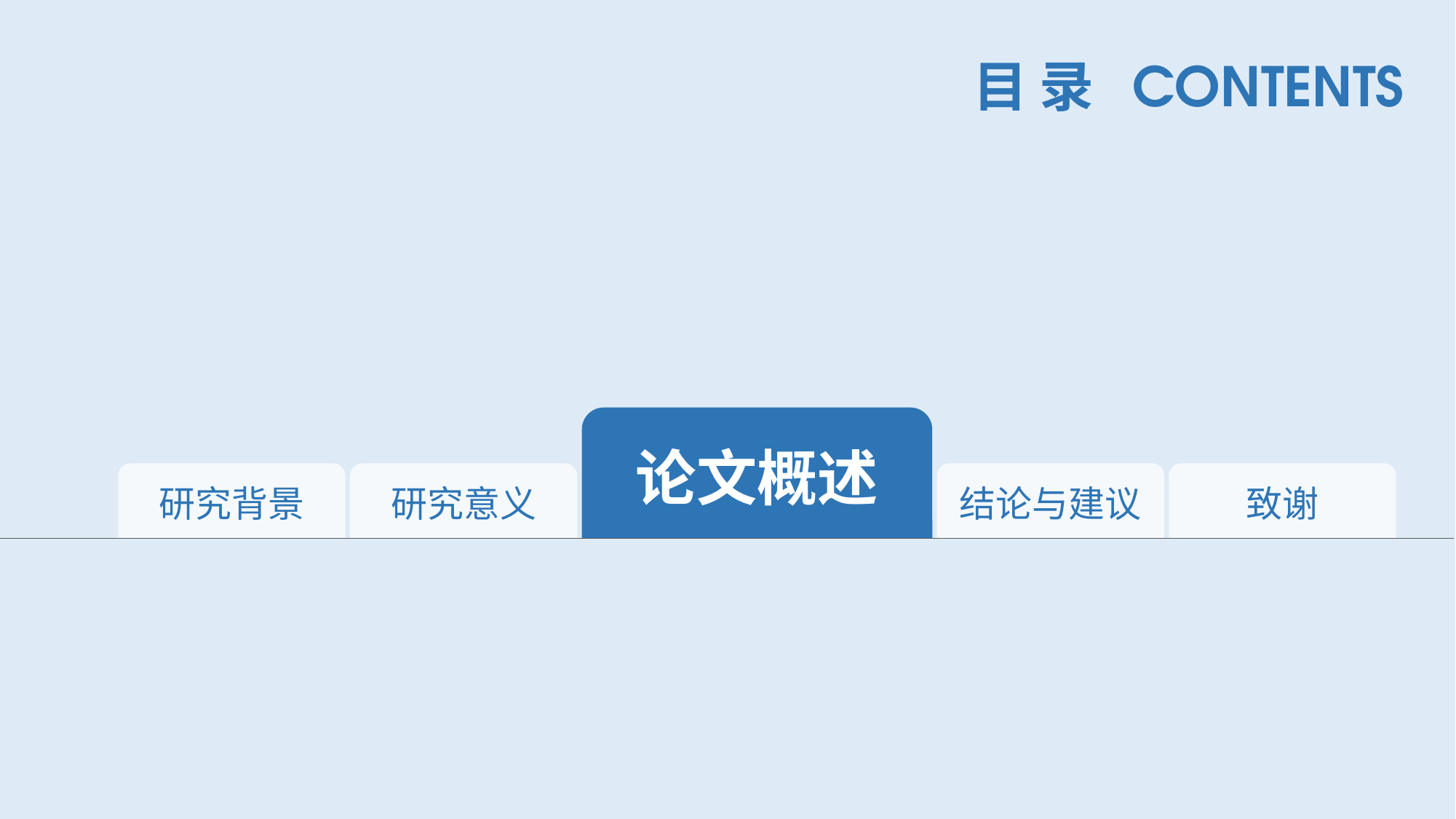

目 录  CONTENTS
论文概述
研究背景
研究意义
结论与建议
致谢